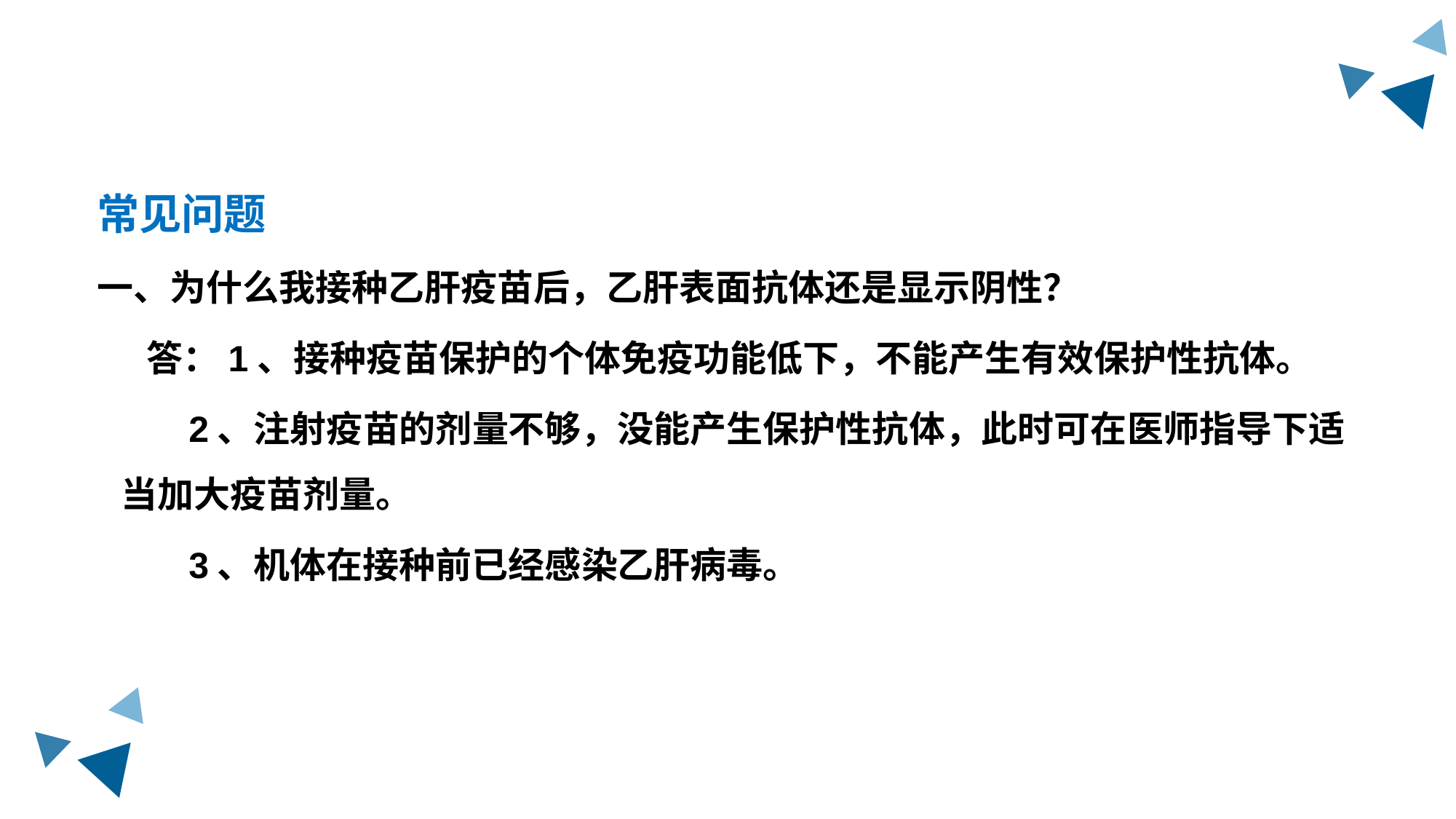

常见问题
一、为什么我接种乙肝疫苗后，乙肝表面抗体还是显示阴性？
     答：1、接种疫苗保护的个体免疫功能低下，不能产生有效保护性抗体。
         2、注射疫苗的剂量不够，没能产生保护性抗体，此时可在医师指导下适当加大疫苗剂量。
         3、机体在接种前已经感染乙肝病毒。